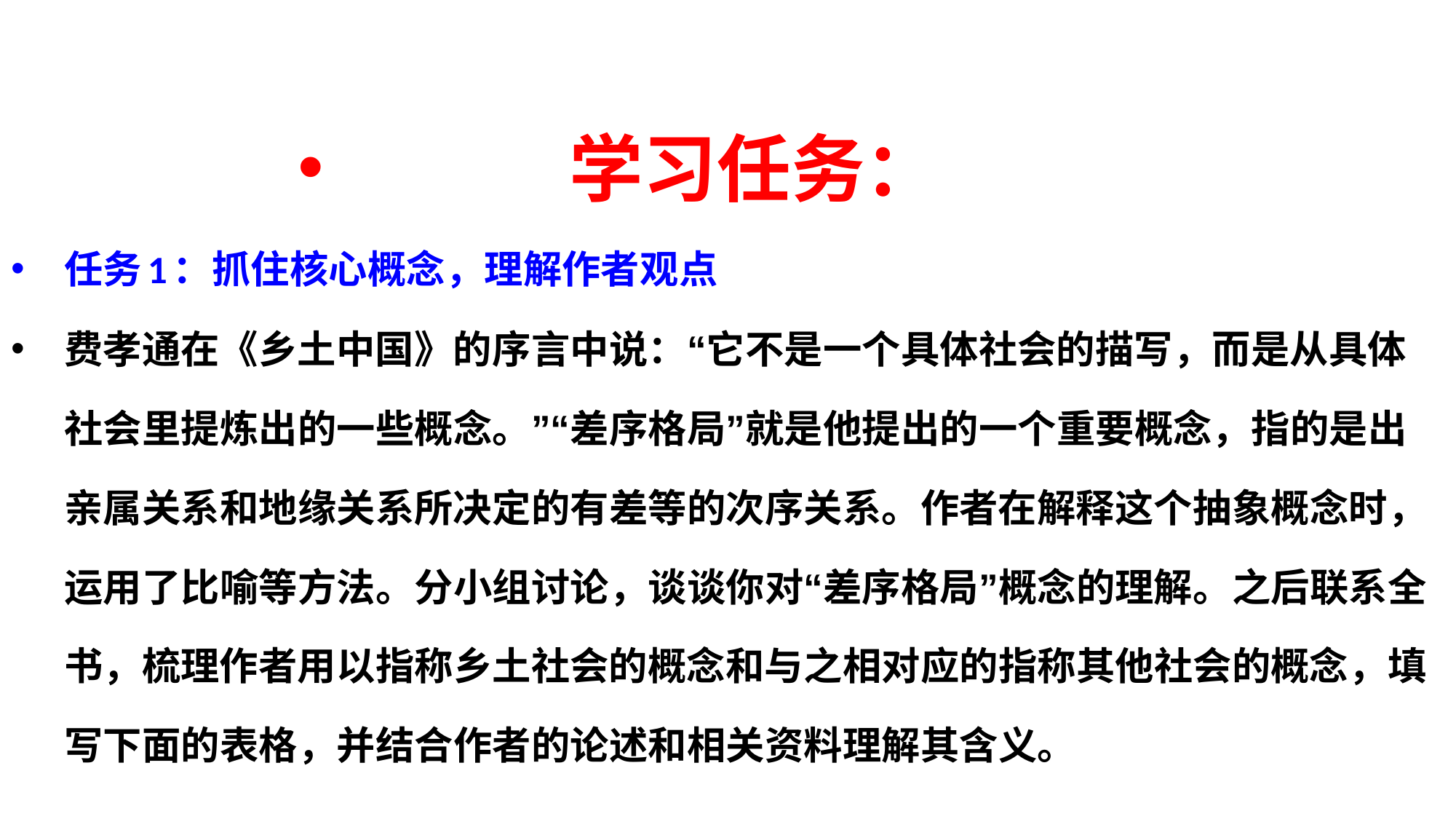

学习任务：
任务1：抓住核心概念，理解作者观点
费孝通在《乡土中国》的序言中说：“它不是一个具体社会的描写，而是从具体社会里提炼出的一些概念。”“差序格局”就是他提出的一个重要概念，指的是出亲属关系和地缘关系所决定的有差等的次序关系。作者在解释这个抽象概念时，运用了比喻等方法。分小组讨论，谈谈你对“差序格局”概念的理解。之后联系全书，梳理作者用以指称乡土社会的概念和与之相对应的指称其他社会的概念，填写下面的表格，并结合作者的论述和相关资料理解其含义。